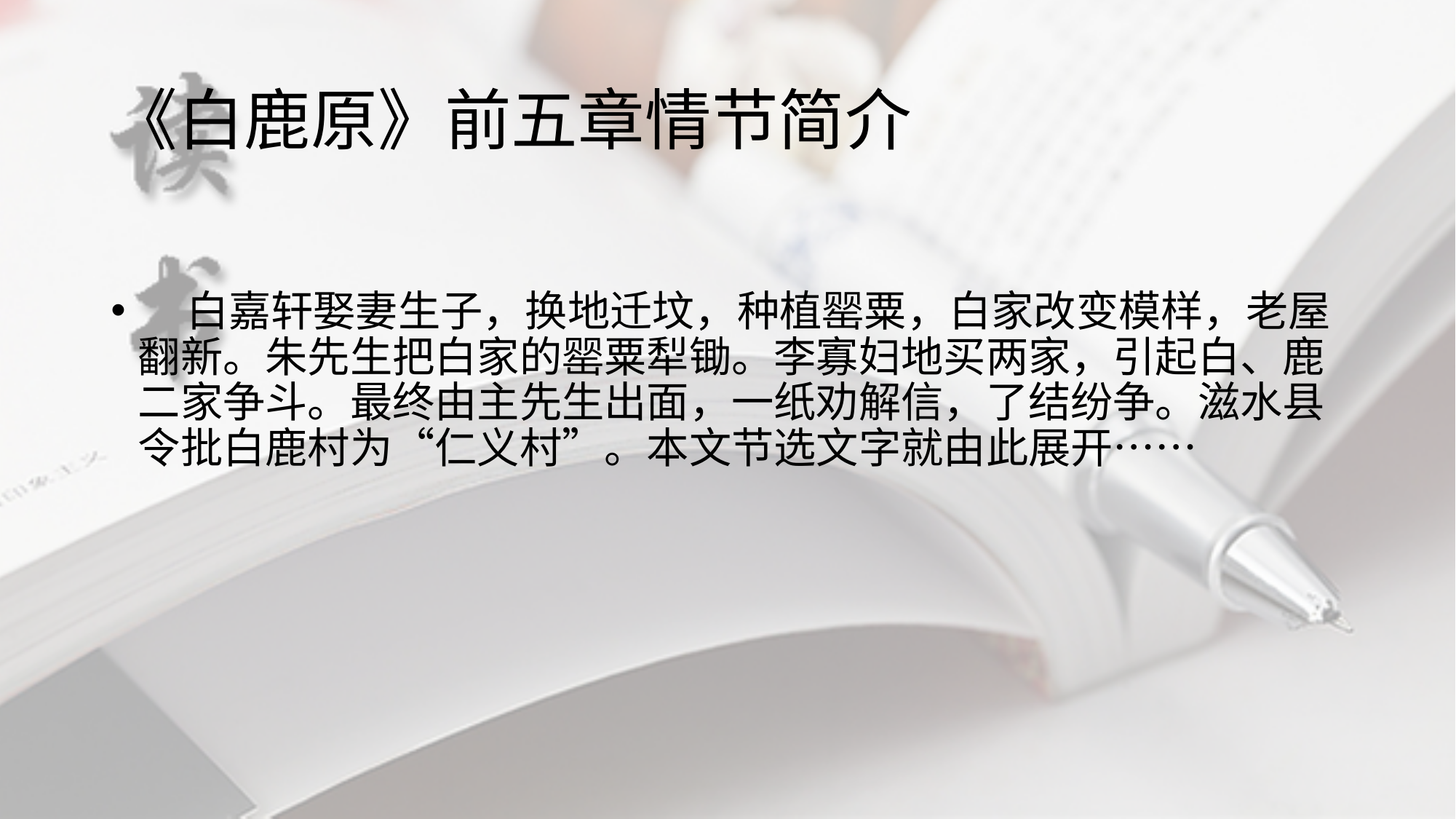

# 《白鹿原》前五章情节简介

    白嘉轩娶妻生子，换地迁坟，种植罂粟，白家改变模样，老屋翻新。朱先生把白家的罂粟犁锄。李寡妇地买两家，引起白、鹿二家争斗。最终由主先生出面，一纸劝解信，了结纷争。滋水县令批白鹿村为“仁义村”。本文节选文字就由此展开……